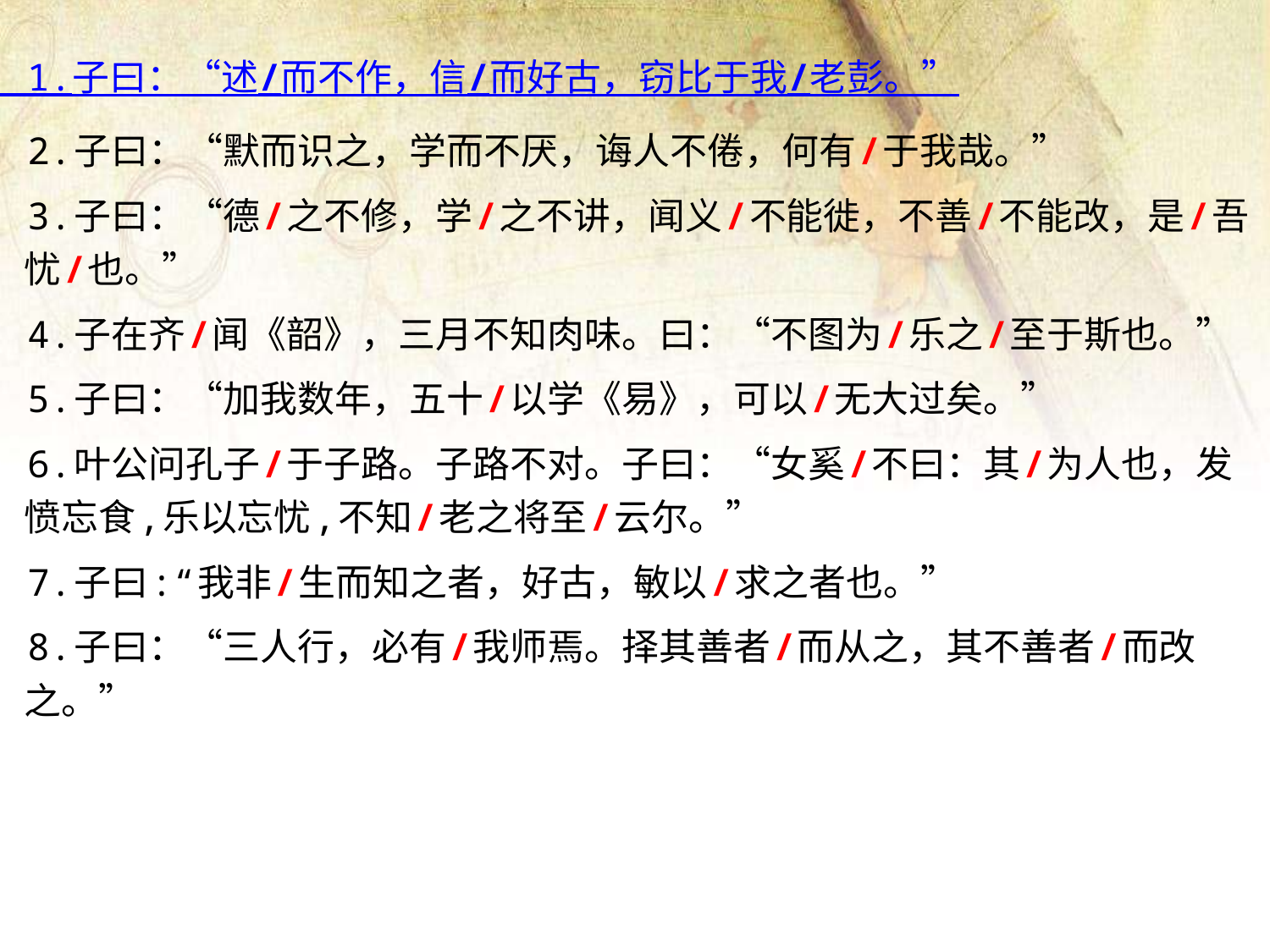

1.子曰：“述/而不作，信/而好古，窃比于我/老彭。”
  2.子曰：“默而识之，学而不厌，诲人不倦，何有/于我哉。”
  3.子曰：“德/之不修，学/之不讲，闻义/不能徙，不善/不能改，是/吾忧/也。”
  4.子在齐/闻《韶》，三月不知肉味。曰：“不图为/乐之/至于斯也。”
  5.子曰：“加我数年，五十/以学《易》，可以/无大过矣。”
  6.叶公问孔子/于子路。子路不对。子曰：“女奚/不曰：其/为人也，发愤忘食,乐以忘忧,不知/老之将至/云尔。”
  7.子曰:“我非/生而知之者，好古，敏以/求之者也。”
  8.子曰：“三人行，必有/我师焉。择其善者/而从之，其不善者/而改之。”